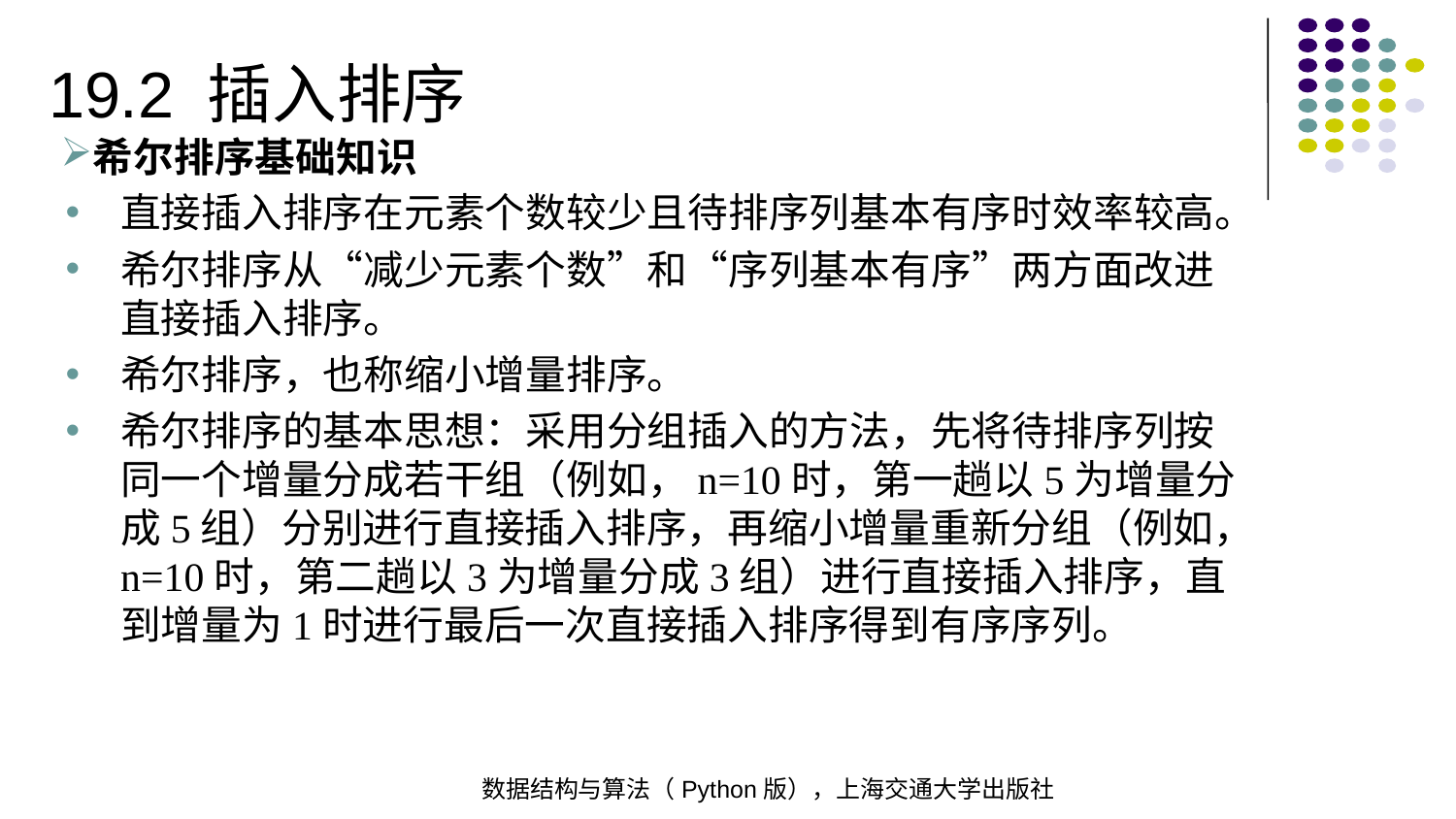

19.2 插入排序
希尔排序基础知识
直接插入排序在元素个数较少且待排序列基本有序时效率较高。
希尔排序从“减少元素个数”和“序列基本有序”两方面改进直接插入排序。
希尔排序，也称缩小增量排序。
希尔排序的基本思想：采用分组插入的方法，先将待排序列按同一个增量分成若干组（例如，n=10时，第一趟以5为增量分成5组）分别进行直接插入排序，再缩小增量重新分组（例如，n=10时，第二趟以3为增量分成3组）进行直接插入排序，直到增量为1时进行最后一次直接插入排序得到有序序列。